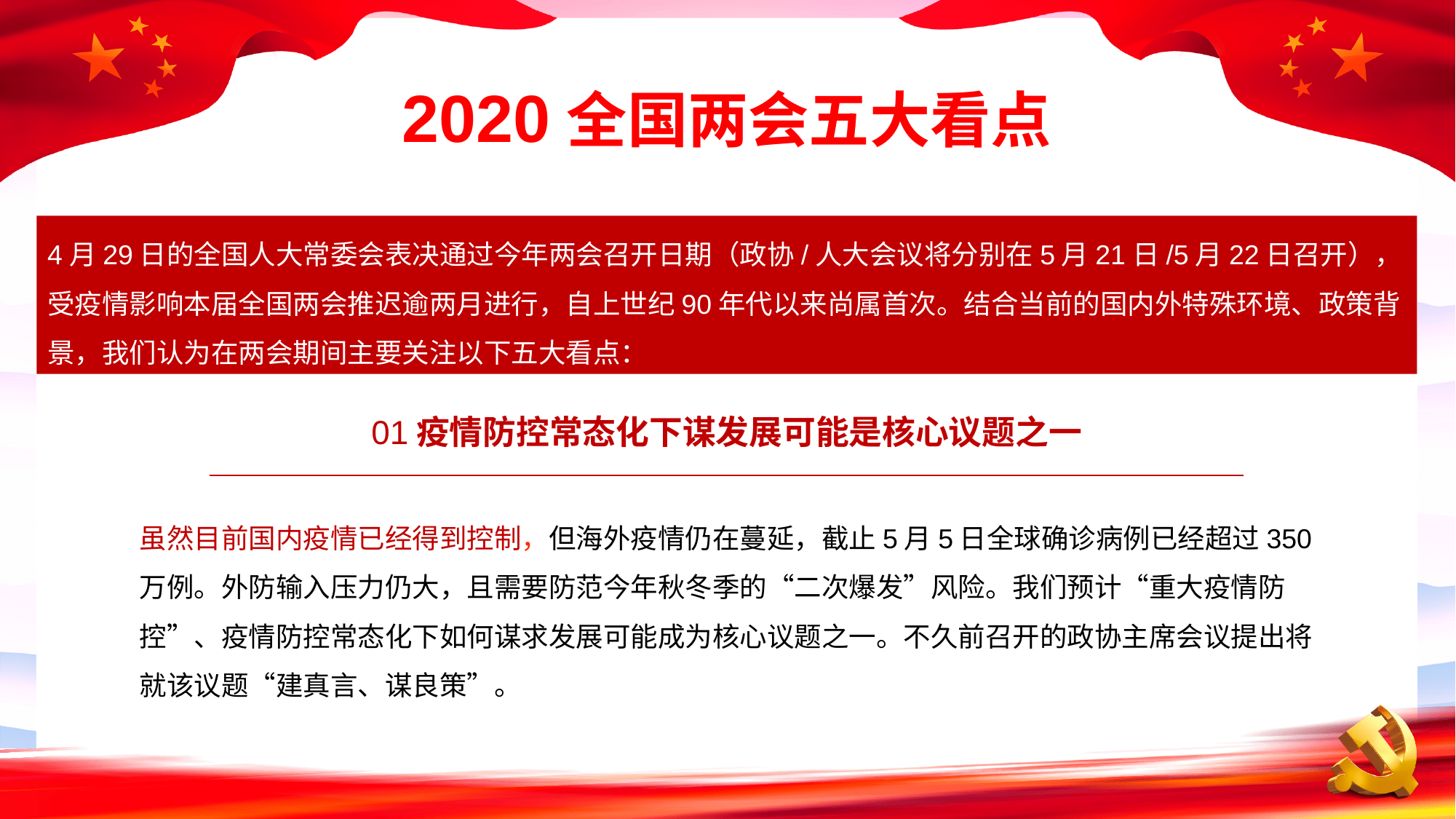

4月29日的全国人大常委会表决通过今年两会召开日期（政协/人大会议将分别在5月21日/5月22日召开），受疫情影响本届全国两会推迟逾两月进行，自上世纪90年代以来尚属首次。结合当前的国内外特殊环境、政策背景，我们认为在两会期间主要关注以下五大看点：
01疫情防控常态化下谋发展可能是核心议题之一
虽然目前国内疫情已经得到控制，但海外疫情仍在蔓延，截止5月5日全球确诊病例已经超过350万例。外防输入压力仍大，且需要防范今年秋冬季的“二次爆发”风险。我们预计“重大疫情防控”、疫情防控常态化下如何谋求发展可能成为核心议题之一。不久前召开的政协主席会议提出将就该议题“建真言、谋良策”。